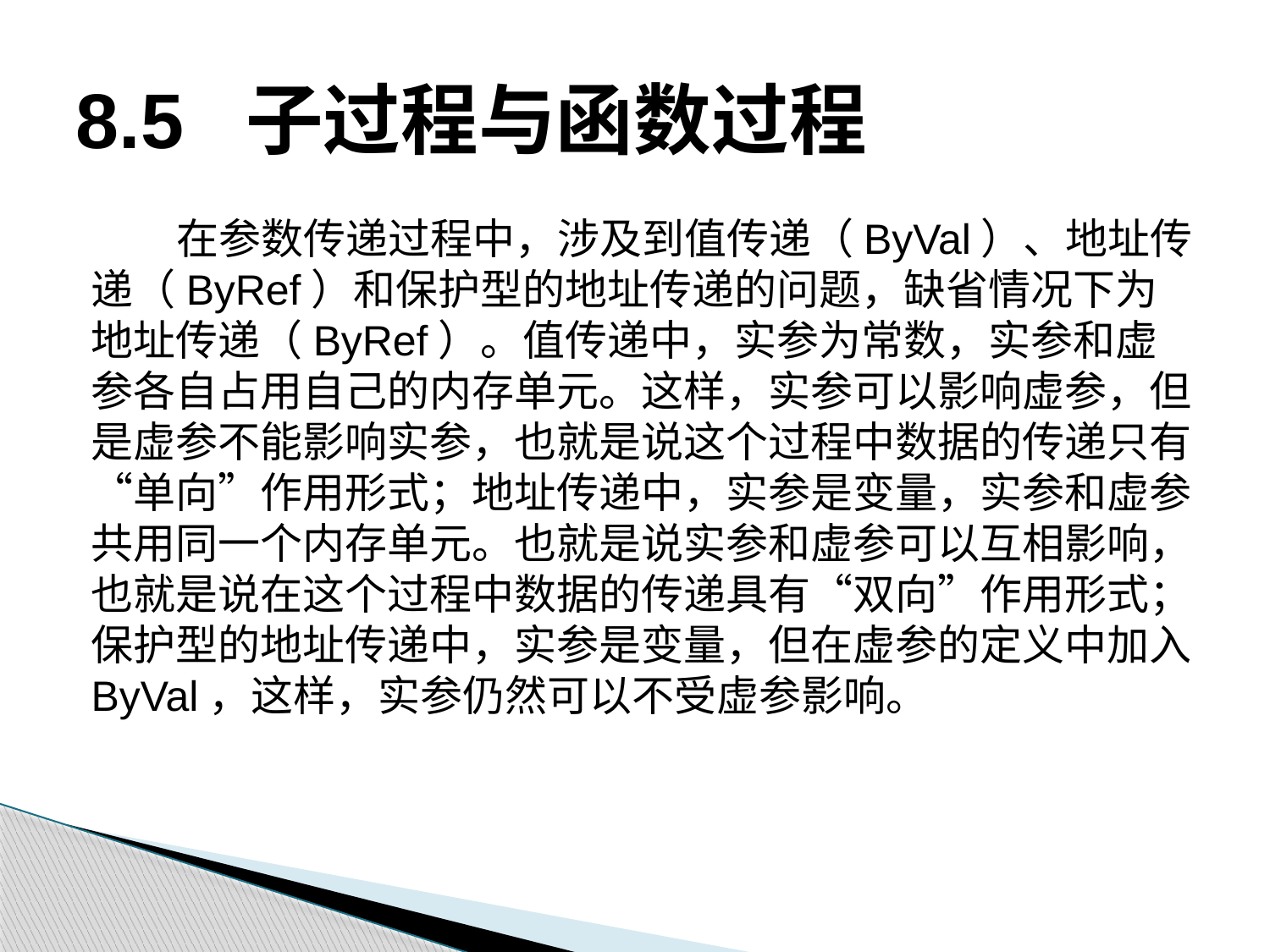

# 8.5  子过程与函数过程
在参数传递过程中，涉及到值传递（ByVal）、地址传递（ByRef）和保护型的地址传递的问题，缺省情况下为地址传递（ByRef）。值传递中，实参为常数，实参和虚参各自占用自己的内存单元。这样，实参可以影响虚参，但是虚参不能影响实参，也就是说这个过程中数据的传递只有“单向”作用形式；地址传递中，实参是变量，实参和虚参共用同一个内存单元。也就是说实参和虚参可以互相影响，也就是说在这个过程中数据的传递具有“双向”作用形式；保护型的地址传递中，实参是变量，但在虚参的定义中加入ByVal，这样，实参仍然可以不受虚参影响。